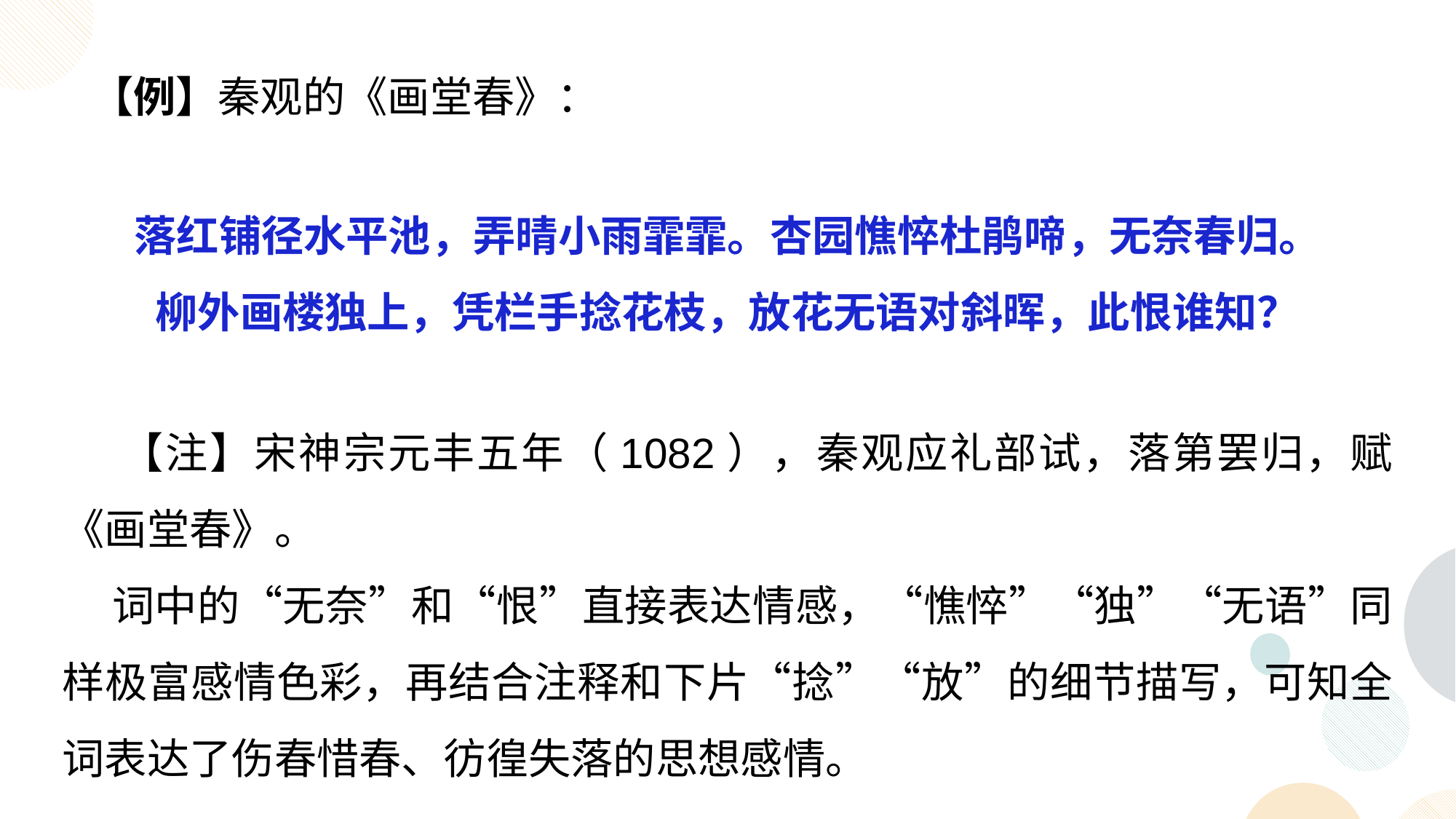

【例】秦观的《画堂春》：
落红铺径水平池，弄晴小雨霏霏。杏园憔悴杜鹃啼，无奈春归。
柳外画楼独上，凭栏手捻花枝，放花无语对斜晖，此恨谁知？
    【注】宋神宗元丰五年（1082），秦观应礼部试，落第罢归，赋《画堂春》。
    词中的“无奈”和“恨”直接表达情感，“憔悴”“独”“无语”同样极富感情色彩，再结合注释和下片“捻”“放”的细节描写，可知全词表达了伤春惜春、彷徨失落的思想感情。